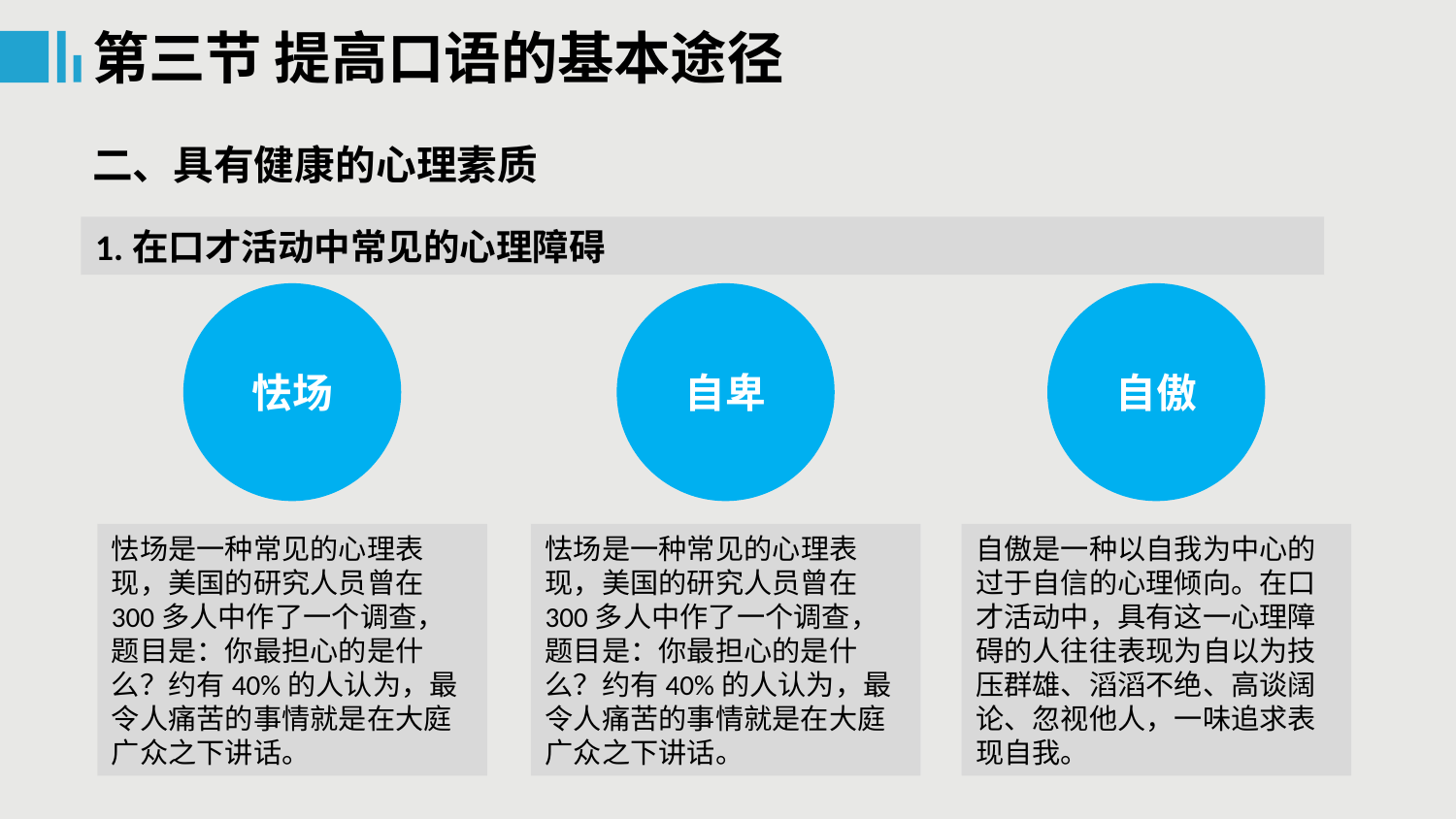

第三节 提高口语的基本途径

二、具有健康的心理素质
1.在口才活动中常见的心理障碍
怯场
自卑
自傲
怯场是一种常见的心理表现，美国的研究人员曾在300多人中作了一个调查，题目是：你最担心的是什么？约有40%的人认为，最令人痛苦的事情就是在大庭广众之下讲话。
怯场是一种常见的心理表现，美国的研究人员曾在300多人中作了一个调查，题目是：你最担心的是什么？约有40%的人认为，最令人痛苦的事情就是在大庭广众之下讲话。
自傲是一种以自我为中心的过于自信的心理倾向。在口才活动中，具有这一心理障碍的人往往表现为自以为技压群雄、滔滔不绝、高谈阔论、忽视他人，一味追求表现自我。